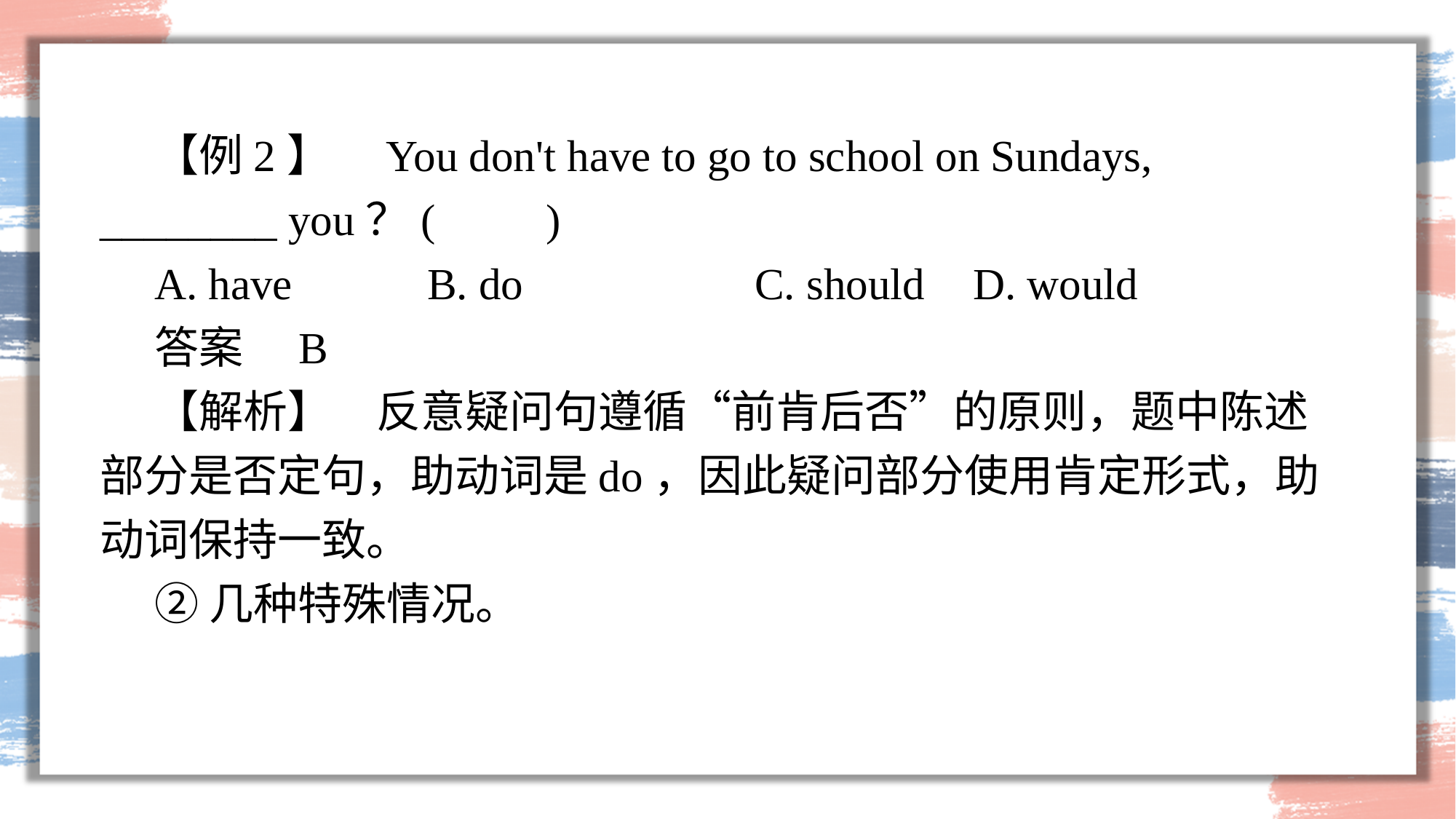

【例2】　You don't have to go to school on Sundays, ________ you？(　　)
A. have  		B. do  		C. should  	D. would
答案　B
【解析】　反意疑问句遵循“前肯后否”的原则，题中陈述部分是否定句，助动词是do，因此疑问部分使用肯定形式，助动词保持一致。
②几种特殊情况。